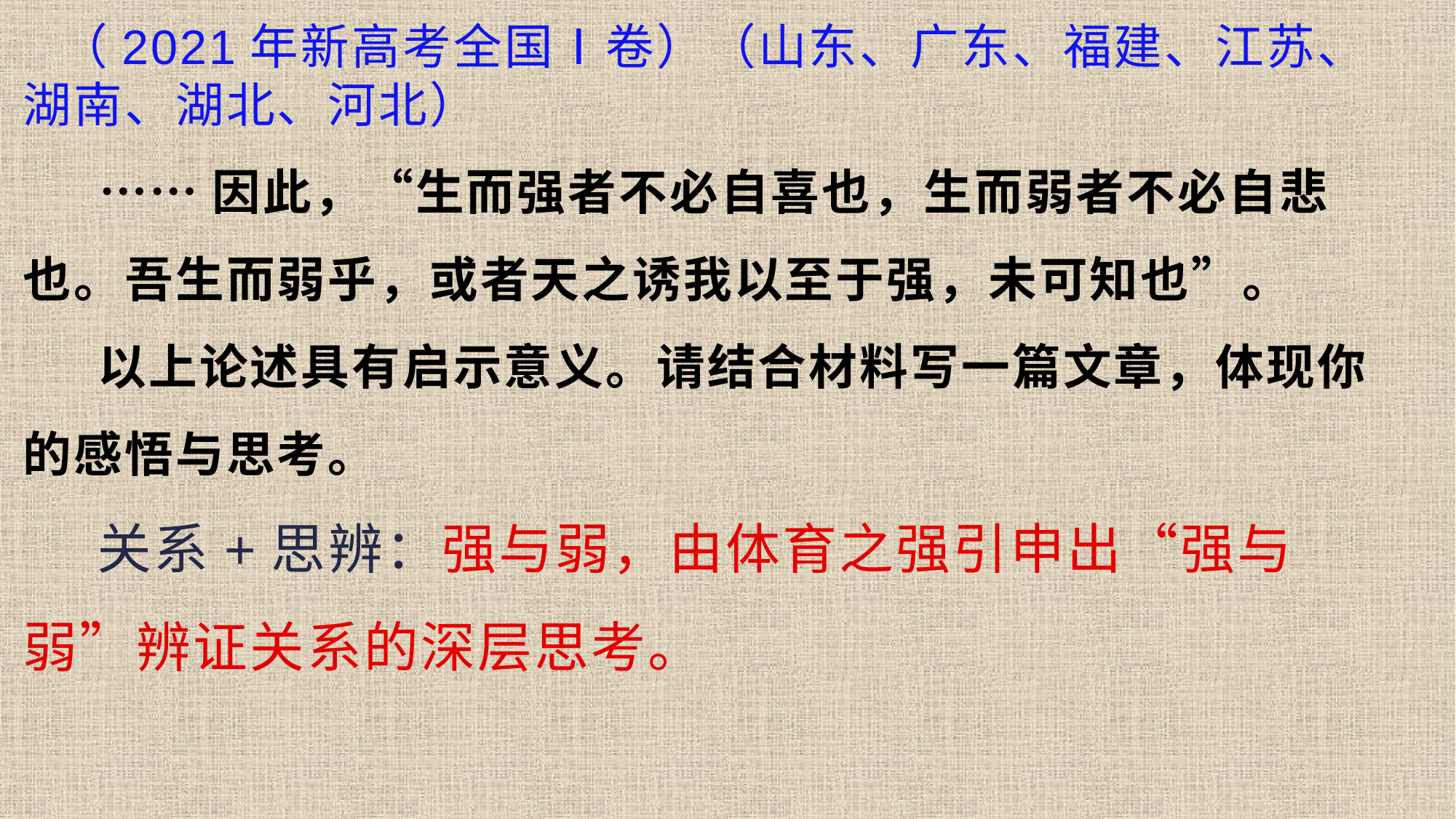

（2021年新高考全国Ⅰ卷）（山东、广东、福建、江苏、湖南、湖北、河北）
   ……因此，“生而强者不必自喜也，生而弱者不必自悲也。吾生而弱乎，或者天之诱我以至于强，未可知也”。
  以上论述具有启示意义。请结合材料写一篇文章，体现你的感悟与思考。
  关系+思辨：强与弱，由体育之强引申出“强与弱”辨证关系的深层思考。